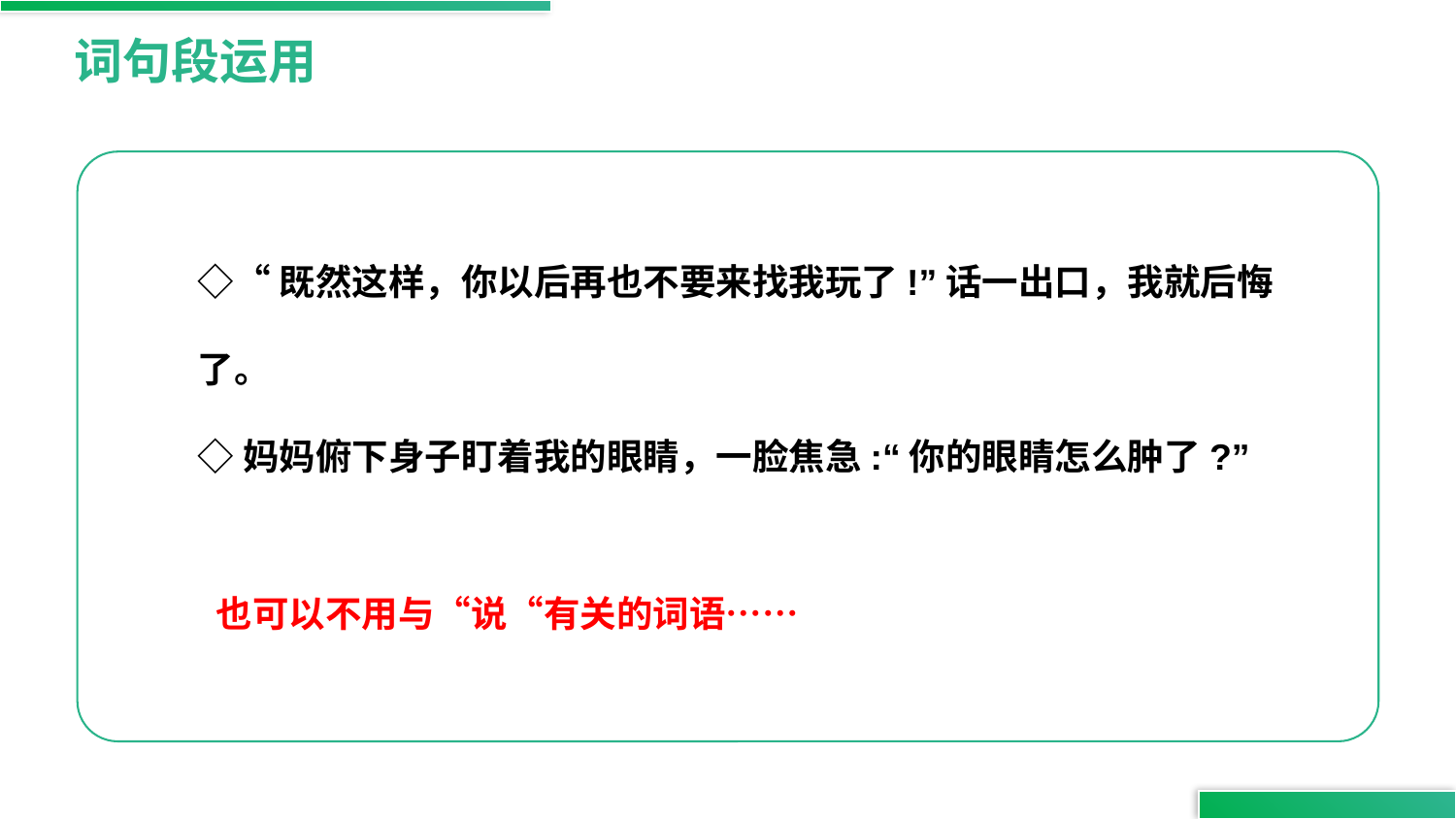

词句段运用
◇“既然这样，你以后再也不要来找我玩了!”话一出口，我就后悔了。
◇妈妈俯下身子盯着我的眼睛，一脸焦急:“你的眼睛怎么肿了?”
也可以不用与“说“有关的词语……